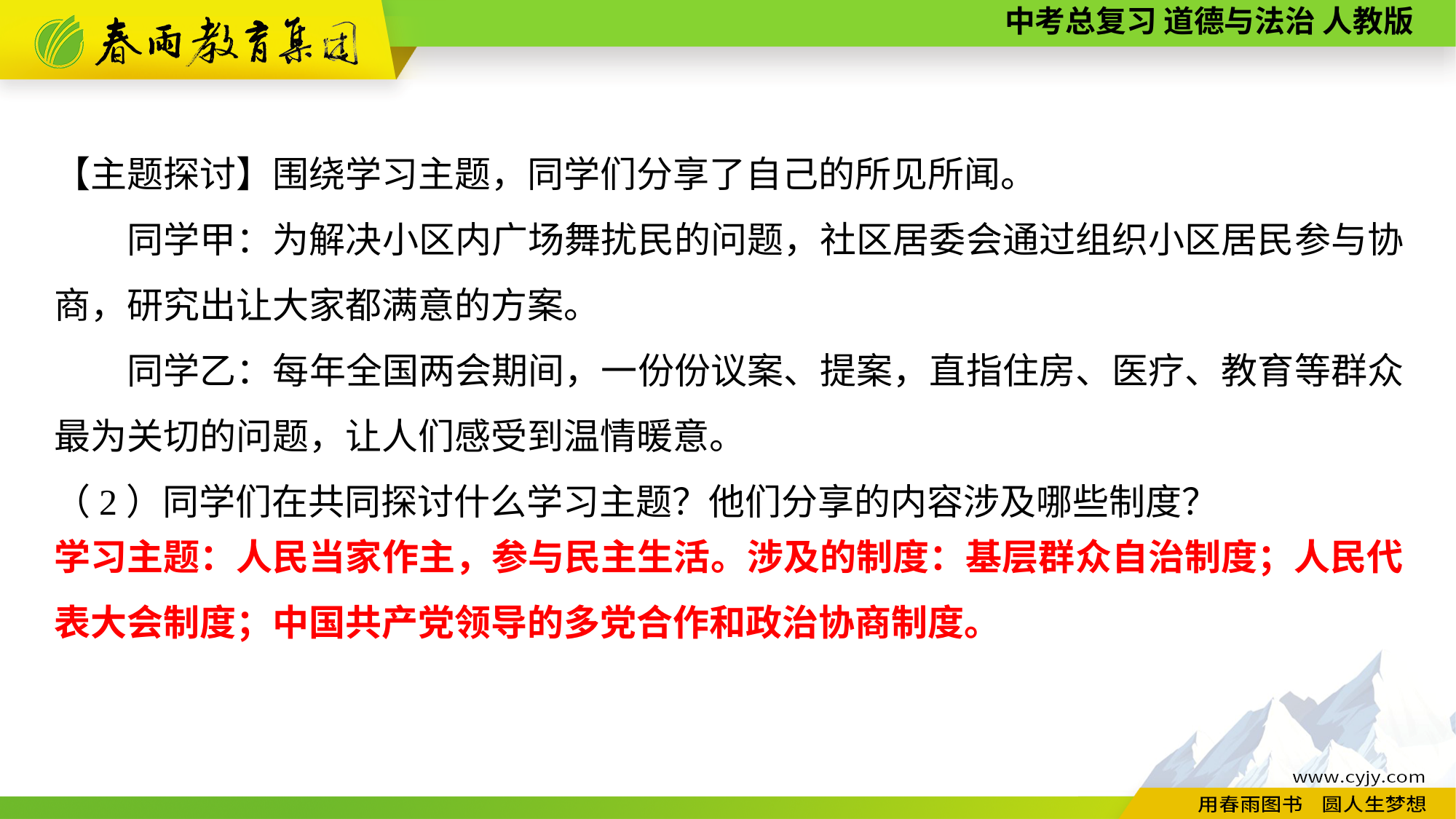

【主题探讨】围绕学习主题，同学们分享了自己的所见所闻。
　　同学甲：为解决小区内广场舞扰民的问题，社区居委会通过组织小区居民参与协商，研究出让大家都满意的方案。
　　同学乙：每年全国两会期间，一份份议案、提案，直指住房、医疗、教育等群众最为关切的问题，让人们感受到温情暖意。
（2）同学们在共同探讨什么学习主题？他们分享的内容涉及哪些制度？
学习主题：人民当家作主，参与民主生活。涉及的制度：基层群众自治制度；人民代表大会制度；中国共产党领导的多党合作和政治协商制度。